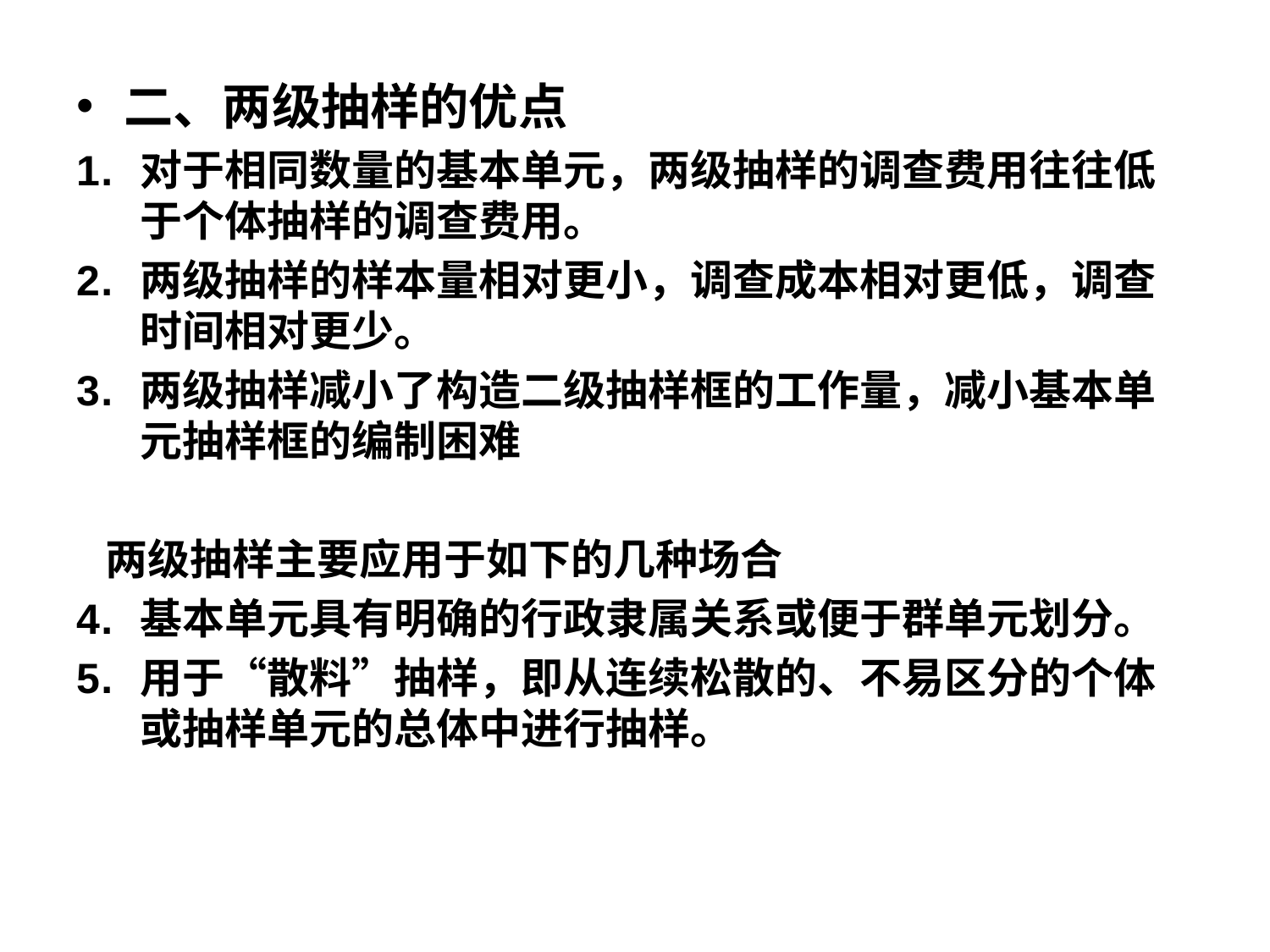

二、两级抽样的优点
对于相同数量的基本单元，两级抽样的调查费用往往低于个体抽样的调查费用。
两级抽样的样本量相对更小，调查成本相对更低，调查时间相对更少。
两级抽样减小了构造二级抽样框的工作量，减小基本单   元抽样框的编制困难

  两级抽样主要应用于如下的几种场合
基本单元具有明确的行政隶属关系或便于群单元划分。
用于“散料”抽样，即从连续松散的、不易区分的个体或抽样单元的总体中进行抽样。